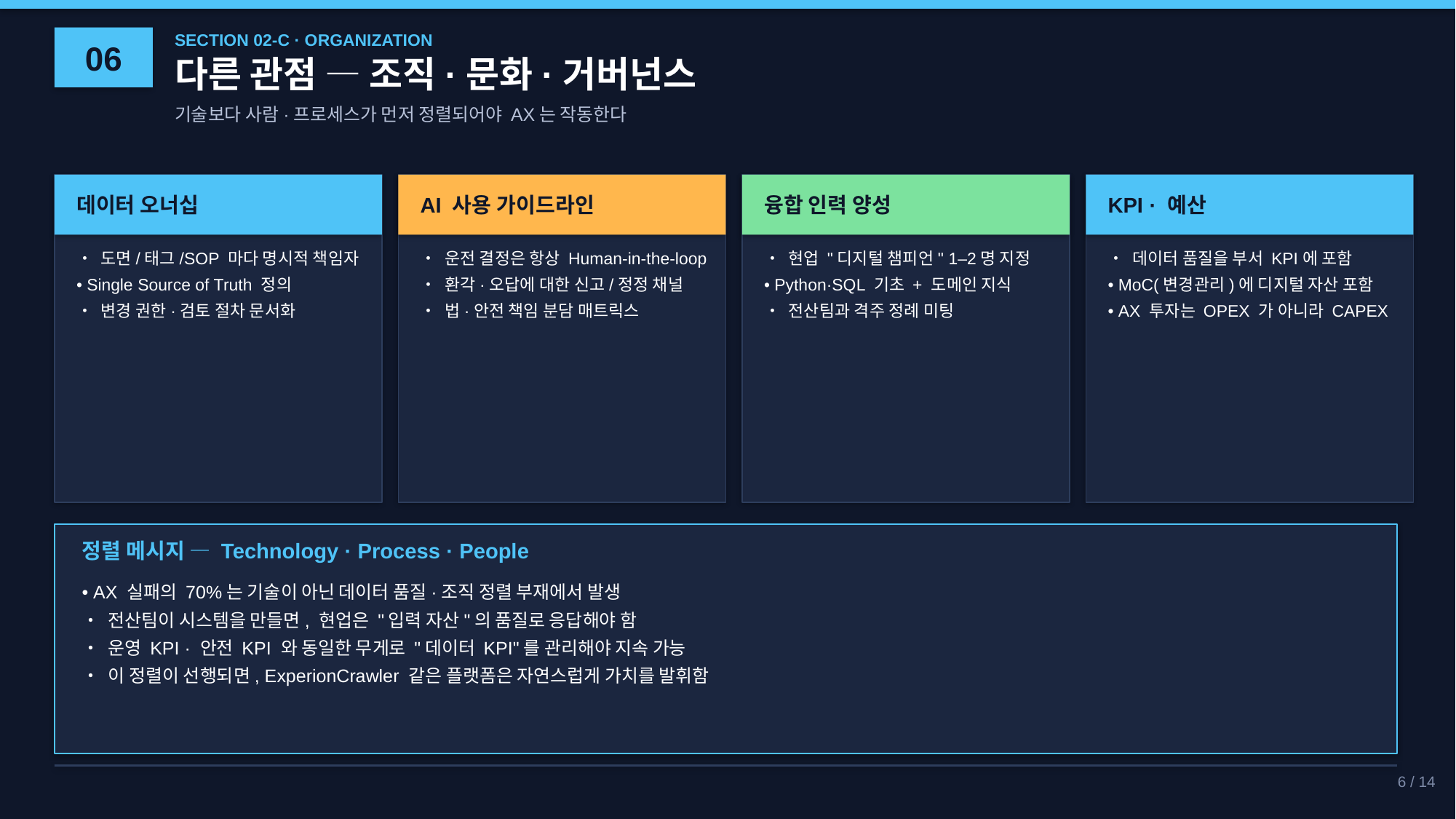

06
SECTION 02-C · ORGANIZATION
다른 관점 — 조직·문화·거버넌스
기술보다 사람·프로세스가 먼저 정렬되어야 AX는 작동한다

데이터 오너십

AI 사용 가이드라인

융합 인력 양성

KPI · 예산
• 도면/태그/SOP 마다 명시적 책임자
• Single Source of Truth 정의
• 변경 권한·검토 절차 문서화
• 운전 결정은 항상 Human-in-the-loop
• 환각·오답에 대한 신고/정정 채널
• 법·안전 책임 분담 매트릭스
• 현업 "디지털 챔피언" 1–2명 지정
• Python·SQL 기초 + 도메인 지식
• 전산팀과 격주 정례 미팅
• 데이터 품질을 부서 KPI에 포함
• MoC(변경관리)에 디지털 자산 포함
• AX 투자는 OPEX 가 아니라 CAPEX

정렬 메시지 — Technology · Process · People
• AX 실패의 70%는 기술이 아닌 데이터 품질·조직 정렬 부재에서 발생
• 전산팀이 시스템을 만들면, 현업은 "입력 자산"의 품질로 응답해야 함
• 운영 KPI · 안전 KPI 와 동일한 무게로 "데이터 KPI"를 관리해야 지속 가능
• 이 정렬이 선행되면, ExperionCrawler 같은 플랫폼은 자연스럽게 가치를 발휘함

6 / 14